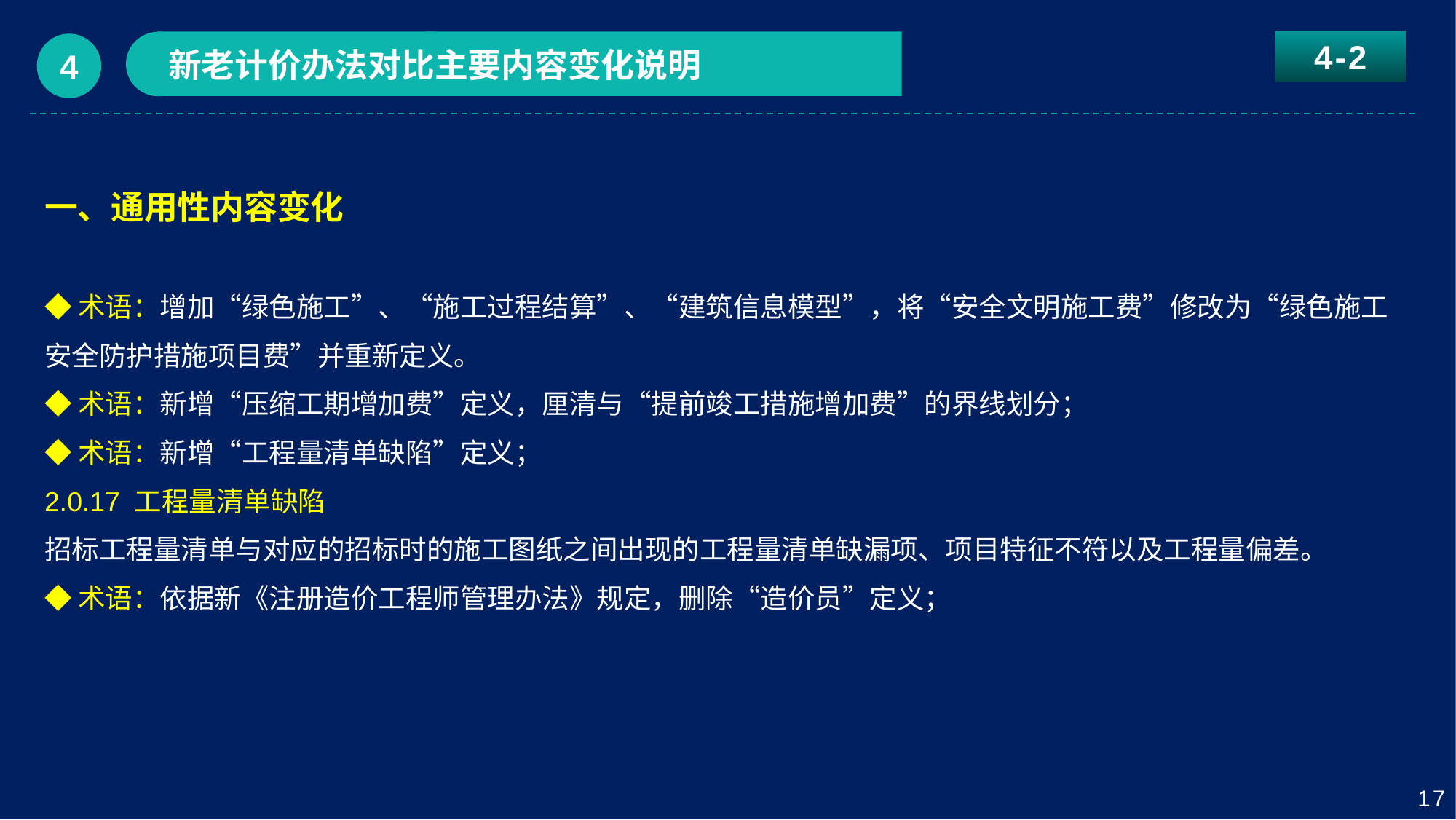

4-2
新老计价办法对比主要内容变化说明

4
一、通用性内容变化

◆术语：增加“绿色施工”、“施工过程结算”、“建筑信息模型”，将“安全文明施工费”修改为“绿色施工安全防护措施项目费”并重新定义。
◆术语：新增“压缩工期增加费”定义，厘清与“提前竣工措施增加费”的界线划分；
◆术语：新增“工程量清单缺陷”定义；
2.0.17 工程量清单缺陷
招标工程量清单与对应的招标时的施工图纸之间出现的工程量清单缺漏项、项目特征不符以及工程量偏差。
◆术语：依据新《注册造价工程师管理办法》规定，删除“造价员”定义；
17